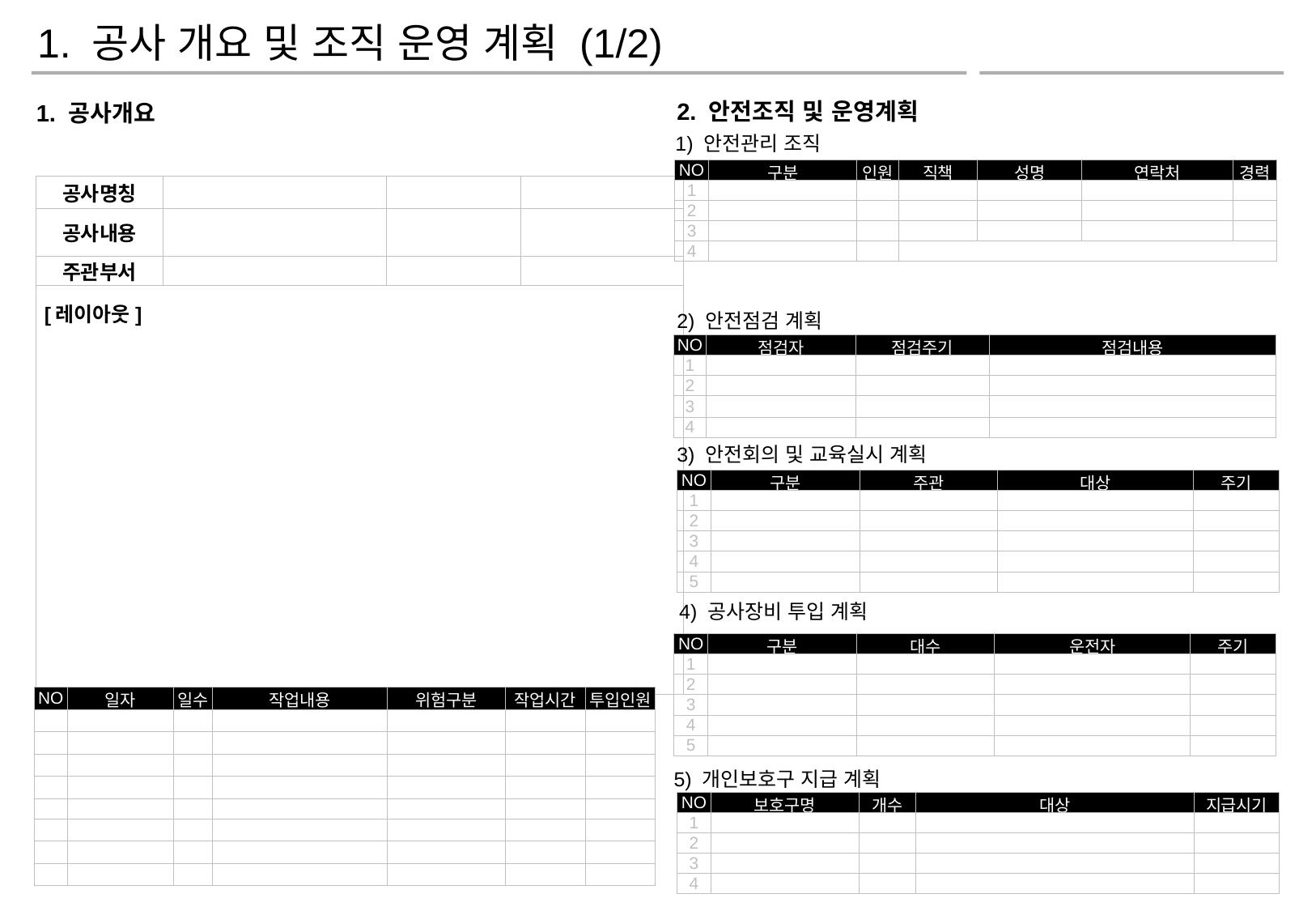

1. 공사 개요 및 조직 운영 계획 (1/2)

2. 안전조직 및 운영계획
1. 공사개요
  1) 안전관리 조직
| NO | 구분 | 인원 | 직책 | 성명 | 연락처 | 경력 |
| --- | --- | --- | --- | --- | --- | --- |
| 1 |  |  |  |  |  |  |
| 2 |  |  |  |  |  |  |
| 3 |  |  |  |  |  |  |
| 4 |  |  |  |  |  |  |
| 공사명칭 |  |  |  |
| --- | --- | --- | --- |
| 공사내용 |  |  |  |
| 주관부서 |  |  |  |
|  |  |  |  |
[레이아웃]
2) 안전점검 계획
| NO | 점검자 | 점검주기 | 점검내용 |
| --- | --- | --- | --- |
| 1 |  |  |  |
| 2 |  |  |  |
| 3 |  |  |  |
| 4 |  |  |  |
3) 안전회의 및 교육실시 계획
| NO | 구분 | 주관 | 대상 | 주기 |
| --- | --- | --- | --- | --- |
| 1 |  |  |  |  |
| 2 |  |  |  |  |
| 3 |  |  |  |  |
| 4 |  |  |  |  |
| 5 |  |  |  |  |
4) 공사장비 투입 계획
| NO | 구분 | 대수 | 운전자 | 주기 |
| --- | --- | --- | --- | --- |
| 1 |  |  |  |  |
| 2 |  |  |  |  |
| 3 |  |  |  |  |
| 4 |  |  |  |  |
| 5 |  |  |  |  |
| NO | 일자 | 일수 | 작업내용 | 위험구분 | 작업시간 | 투입인원 |
| --- | --- | --- | --- | --- | --- | --- |
|  |  |  |  |  |  |  |
|  |  |  |  |  |  |  |
|  |  |  |  |  |  |  |
|  |  |  |  |  |  |  |
|  |  |  |  |  |  |  |
|  |  |  |  |  |  |  |
|  |  |  |  |  |  |  |
|  |  |  |  |  |  |  |
5) 개인보호구 지급 계획
| NO | 보호구명 | 개수 | 대상 | 지급시기 |
| --- | --- | --- | --- | --- |
| 1 |  |  |  |  |
| 2 |  |  |  |  |
| 3 |  |  |  |  |
| 4 |  |  |  |  |